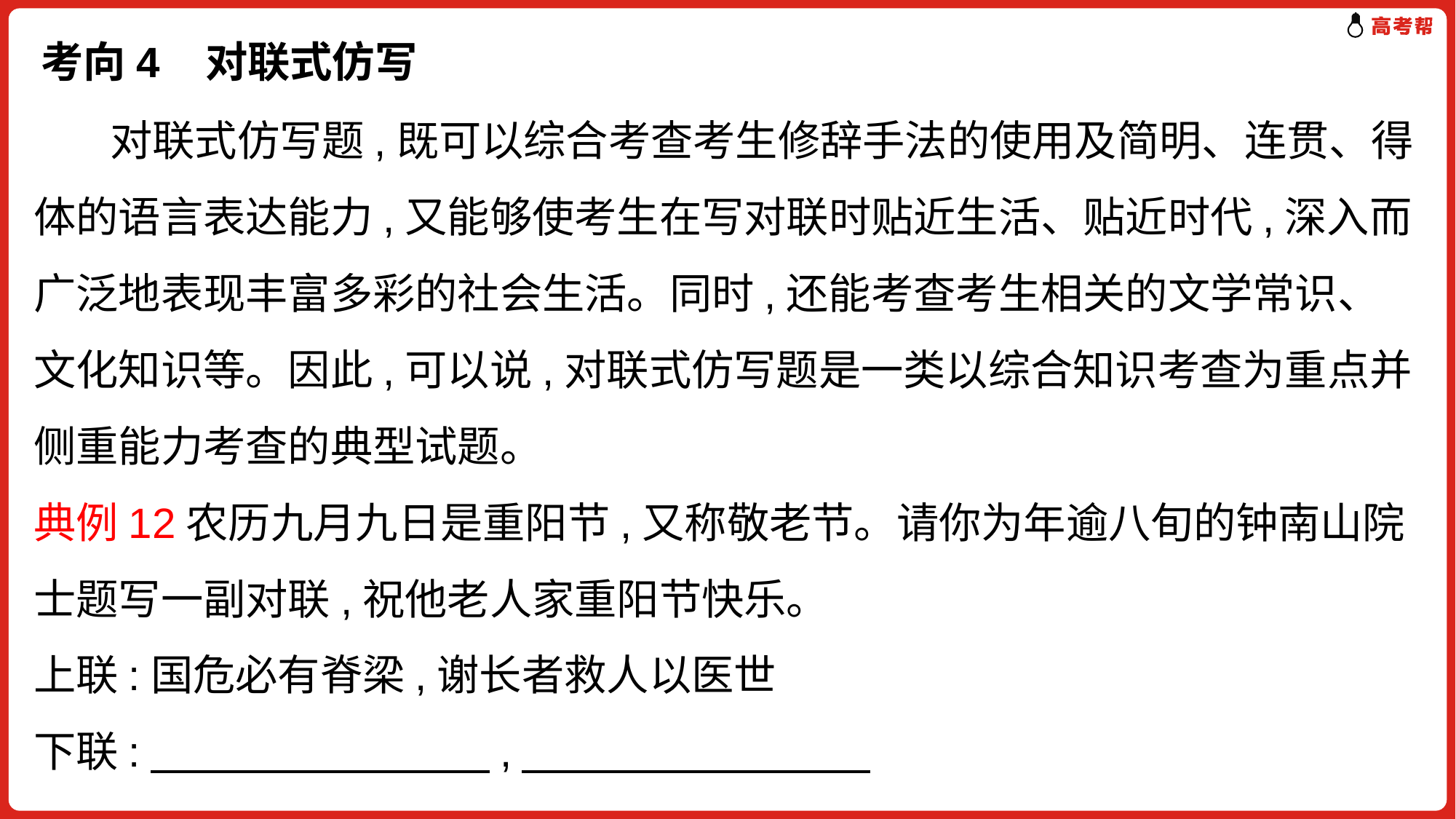

# 考向4   对联式仿写
       对联式仿写题,既可以综合考查考生修辞手法的使用及简明、连贯、得体的语言表达能力,又能够使考生在写对联时贴近生活、贴近时代,深入而广泛地表现丰富多彩的社会生活。同时,还能考查考生相关的文学常识、文化知识等。因此,可以说,对联式仿写题是一类以综合知识考查为重点并侧重能力考查的典型试题。
典例12农历九月九日是重阳节,又称敬老节。请你为年逾八旬的钟南山院士题写一副对联,祝他老人家重阳节快乐。
上联:国危必有脊梁,谢长者救人以医世
下联:　　　　　　　　,